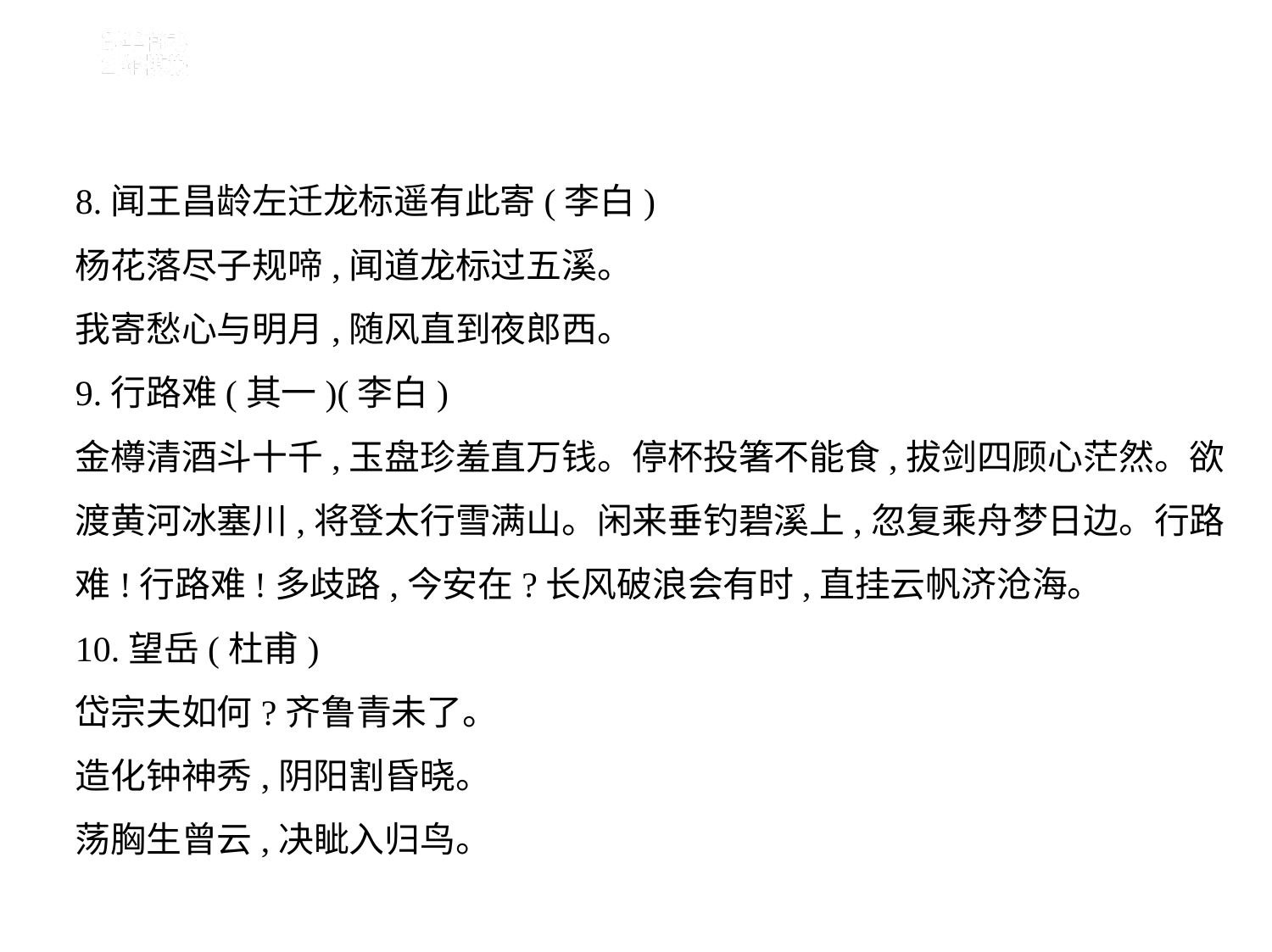

8.闻王昌龄左迁龙标遥有此寄(李白)
杨花落尽子规啼,闻道龙标过五溪。
我寄愁心与明月,随风直到夜郎西。
9.行路难(其一)(李白)
金樽清酒斗十千,玉盘珍羞直万钱。停杯投箸不能食,拔剑四顾心茫然。欲
渡黄河冰塞川,将登太行雪满山。闲来垂钓碧溪上,忽复乘舟梦日边。行路
难!行路难!多歧路,今安在?长风破浪会有时,直挂云帆济沧海。
10.望岳(杜甫)
岱宗夫如何?齐鲁青未了。
造化钟神秀,阴阳割昏晓。
荡胸生曾云,决眦入归鸟。